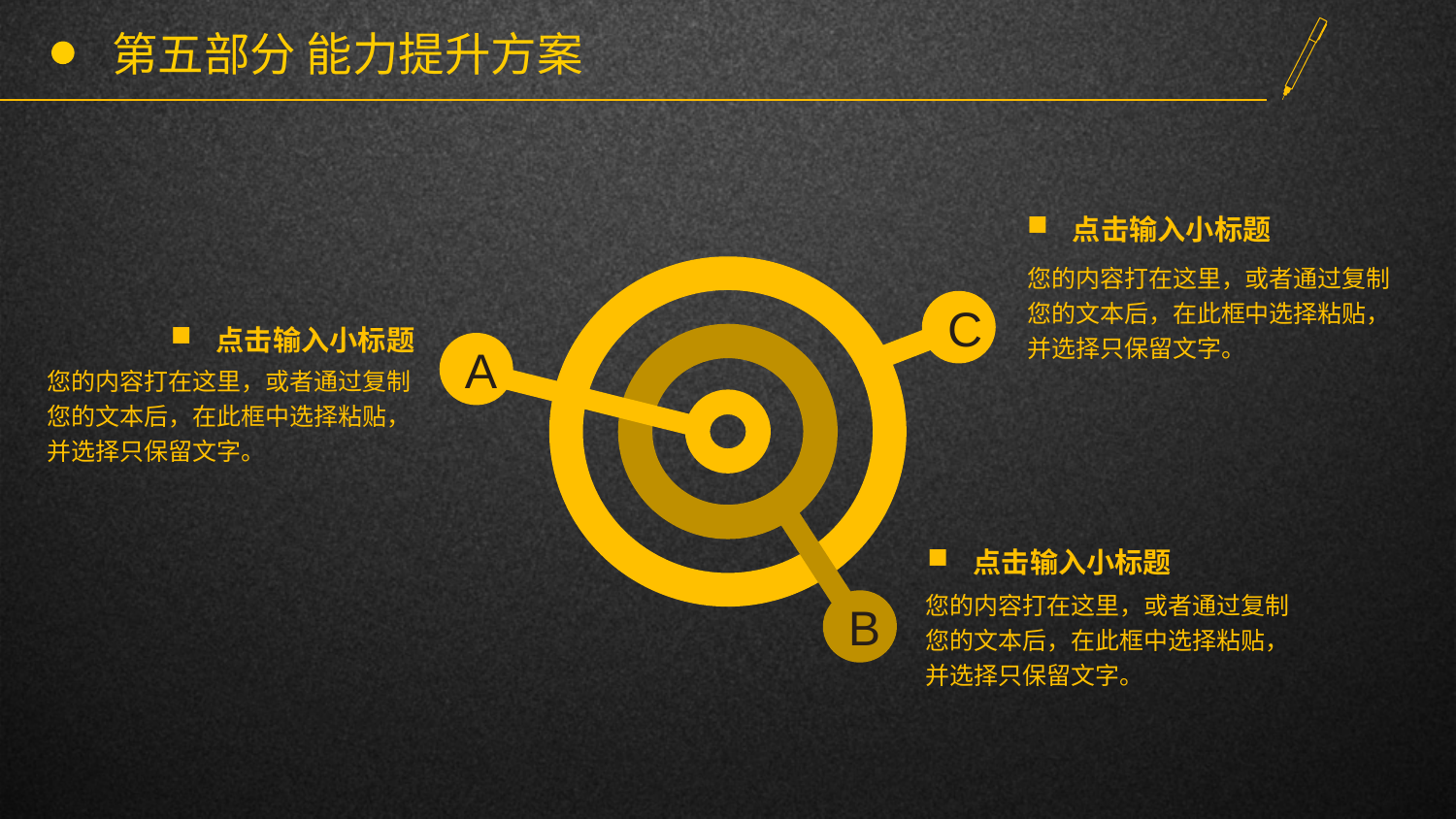

# 第五部分 能力提升方案
点击输入小标题

您的内容打在这里，或者通过复制您的文本后，在此框中选择粘贴，并选择只保留文字。
C
点击输入小标题

A

您的内容打在这里，或者通过复制您的文本后，在此框中选择粘贴，并选择只保留文字。

点击输入小标题

您的内容打在这里，或者通过复制您的文本后，在此框中选择粘贴，并选择只保留文字。
B